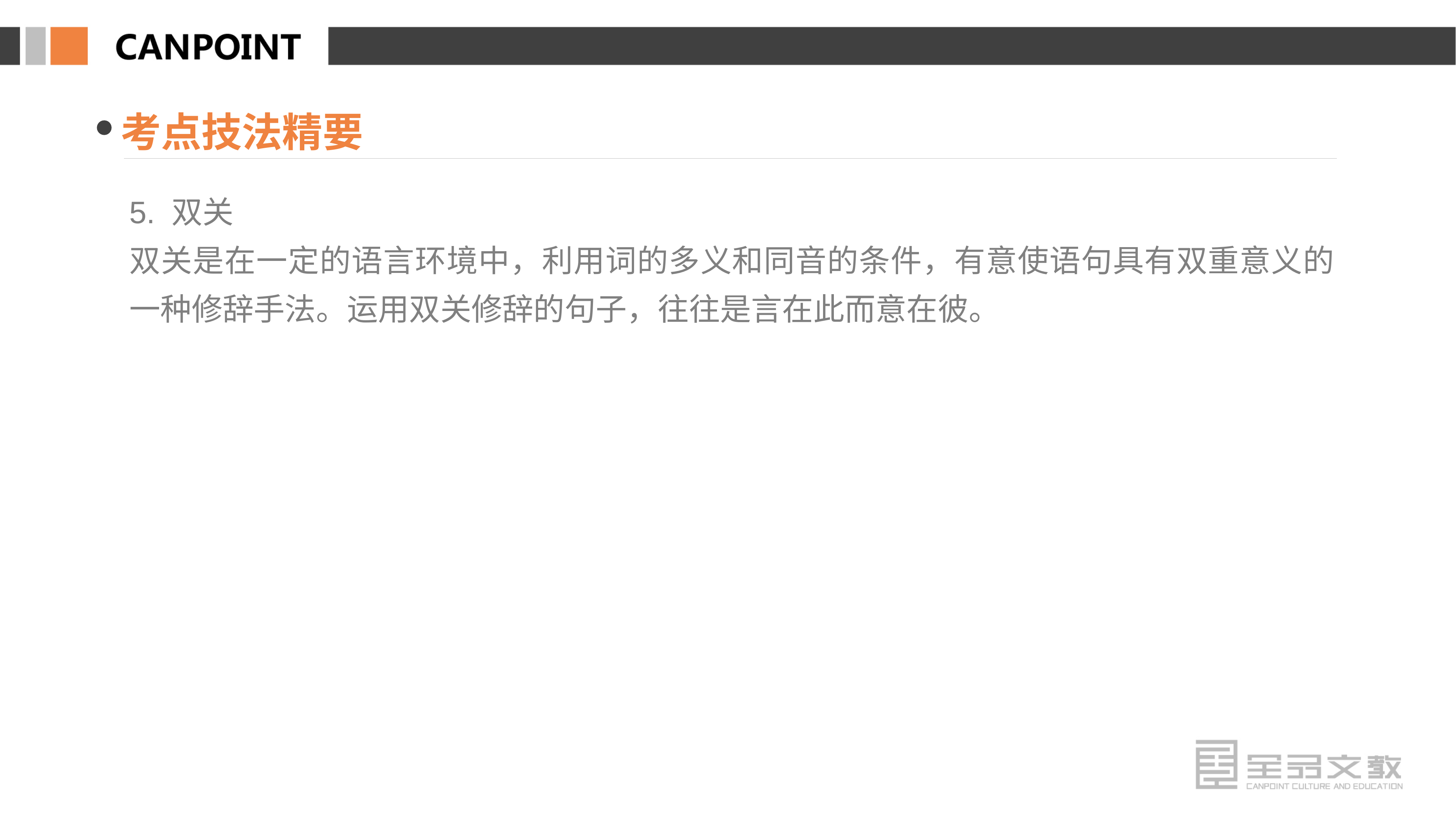

考点技法精要

5. 双关
双关是在一定的语言环境中，利用词的多义和同音的条件，有意使语句具有双重意义的一种修辞手法。运用双关修辞的句子，往往是言在此而意在彼。